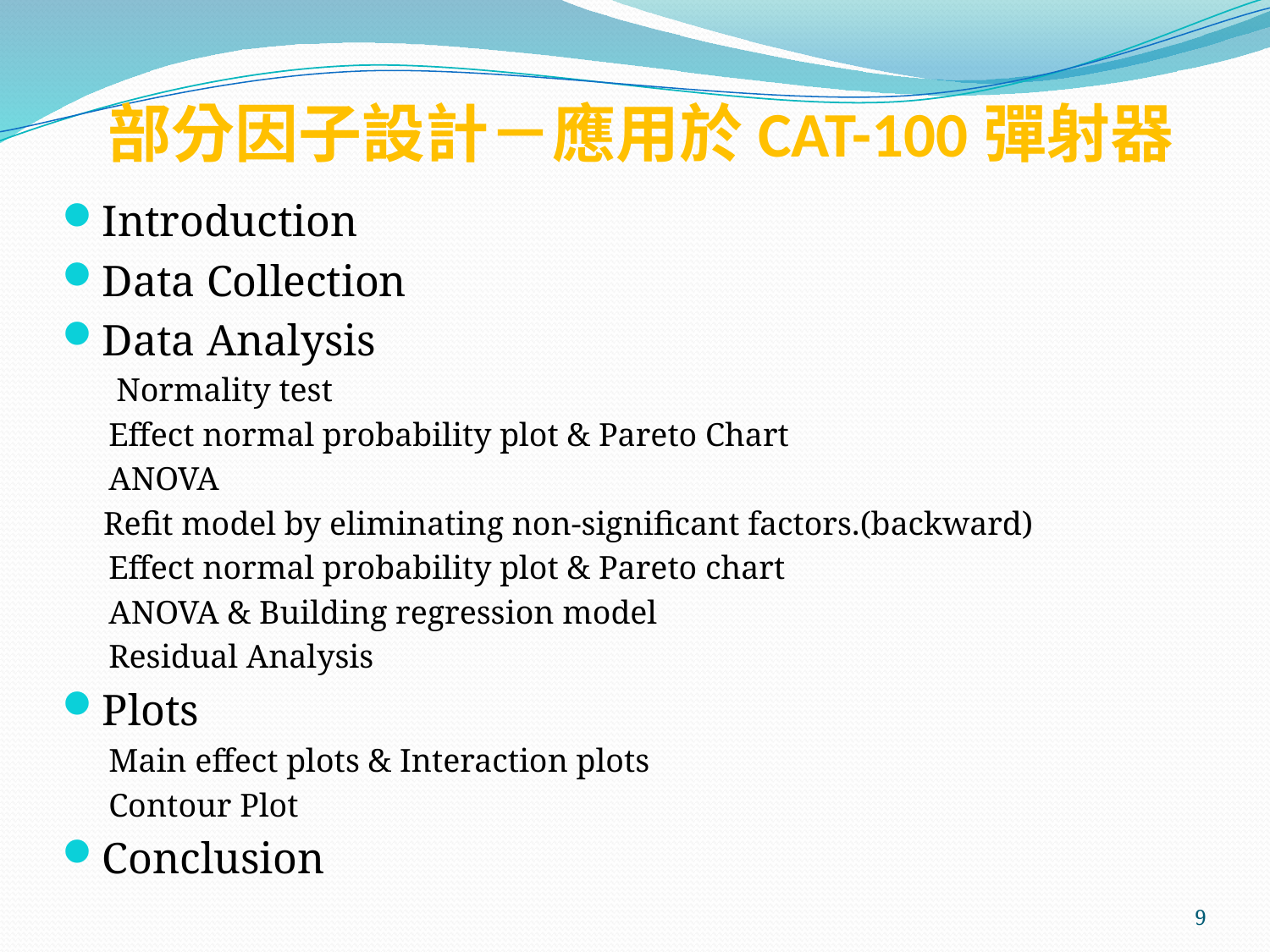

# 部分因子設計－應用於CAT-100彈射器
Introduction
Data Collection
Data Analysis
 　Normality test
　 Effect normal probability plot & Pareto Chart
　 ANOVA
     Refit model by eliminating non-significant factors.(backward)
　 Effect normal probability plot & Pareto chart
　 ANOVA & Building regression model
　 Residual Analysis
Plots
　 Main effect plots & Interaction plots
　 Contour Plot
Conclusion

9